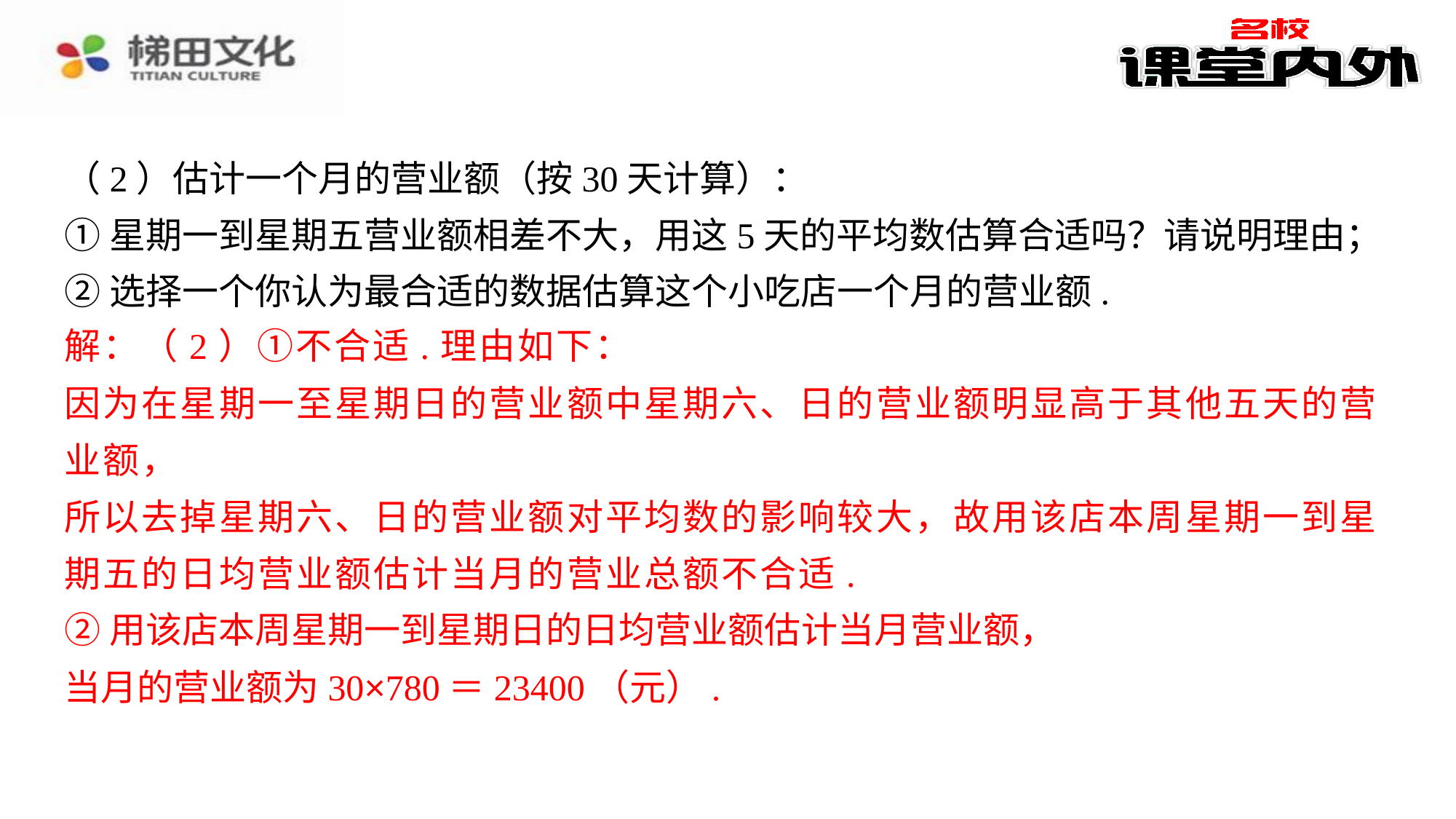

（2）估计一个月的营业额（按30天计算）：
①星期一到星期五营业额相差不大，用这5天的平均数估算合适吗？请说明理由；
②选择一个你认为最合适的数据估算这个小吃店一个月的营业额.
解：（2）①不合适.理由如下：
解：（2）①不合适.理由如下：⁠
因为在星期一至星期日的营业额中星期六、日的营业额明显高于其他五天的营业额，⁠
所以去掉星期六、日的营业额对平均数的影响较大，故用该店本周星期一到星期五的日均营业额估计当月的营业总额不合适.⁠
②用该店本周星期一到星期日的日均营业额估计当月营业额，⁠
当月的营业额为30×780＝23400（元）.⁠
因为在星期一至星期日的营业额中星期六、日的营业额明显高于其他五天的营
业额，
所以去掉星期六、日的营业额对平均数的影响较大，故用该店本周星期一到星
期五的日均营业额估计当月的营业总额不合适.
②用该店本周星期一到星期日的日均营业额估计当月营业额，
当月的营业额为30×780＝23400（元）.